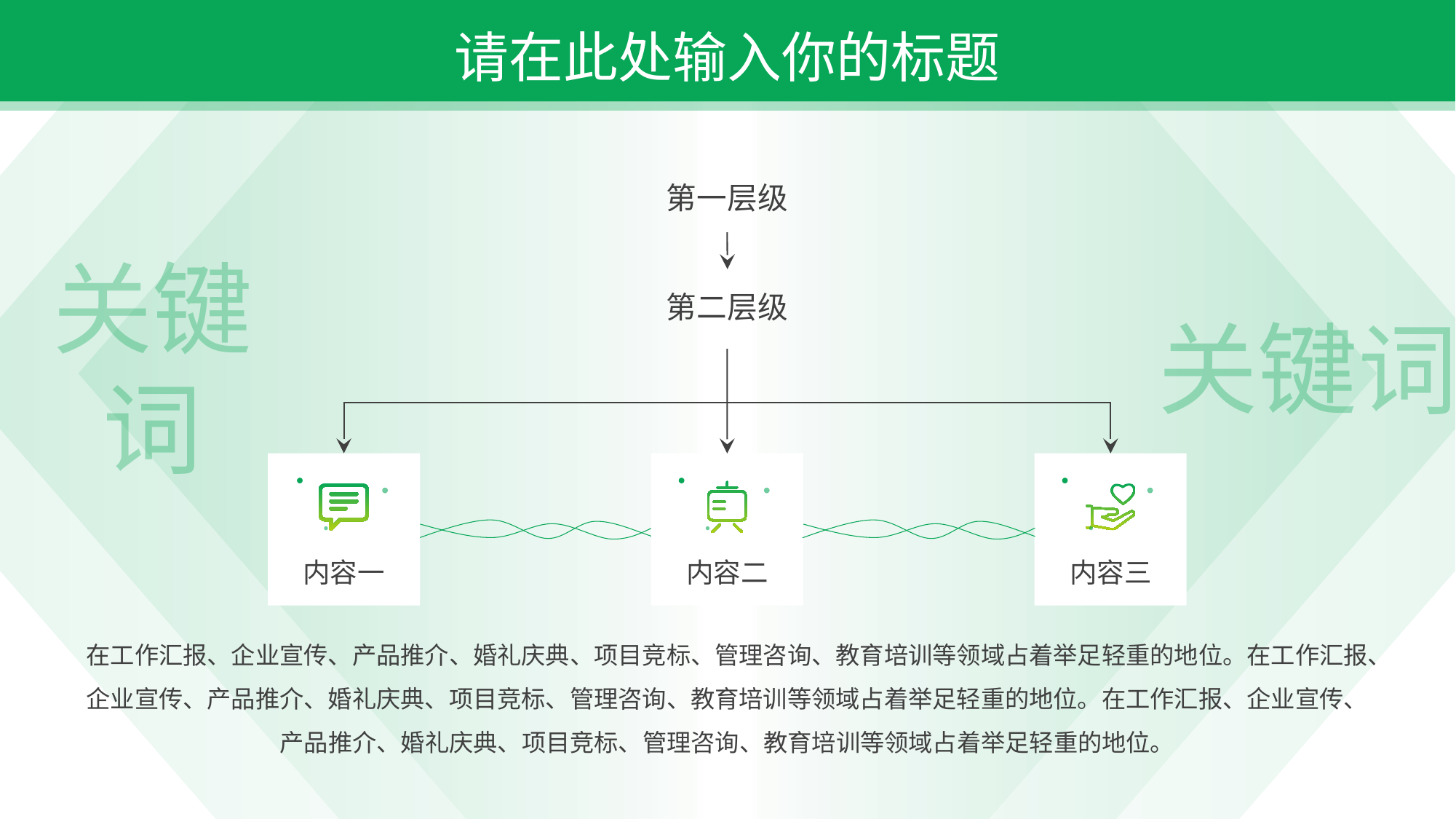

请在此处输入你的标题
第一层级

第二层级

关键词
关键词

内容一
内容二
内容三
在工作汇报、企业宣传、产品推介、婚礼庆典、项目竞标、管理咨询、教育培训等领域占着举足轻重的地位。在工作汇报、企业宣传、产品推介、婚礼庆典、项目竞标、管理咨询、教育培训等领域占着举足轻重的地位。在工作汇报、企业宣传、产品推介、婚礼庆典、项目竞标、管理咨询、教育培训等领域占着举足轻重的地位。